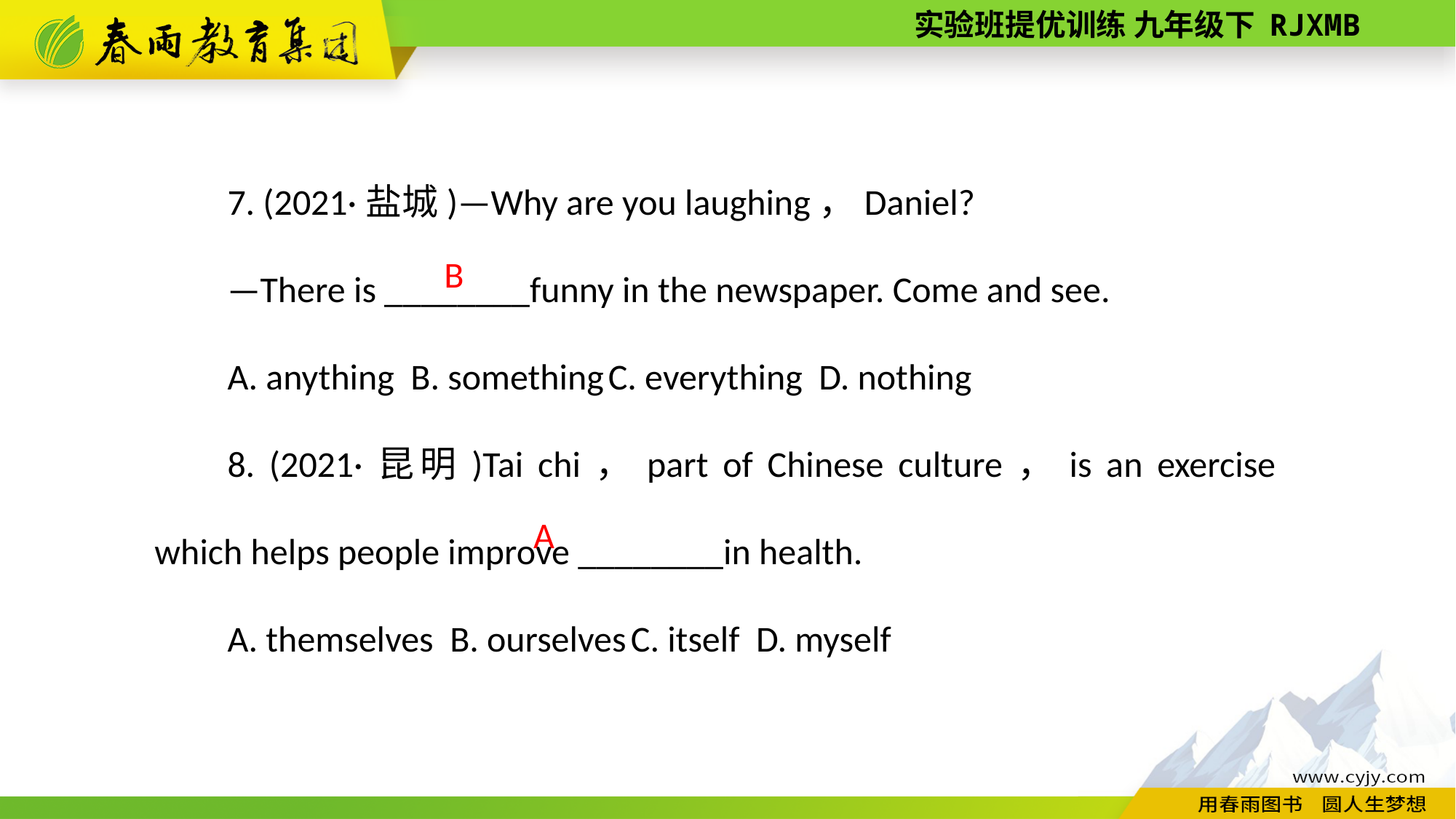

7. (2021·盐城)—Why are you laughing，Daniel?
—There is ________funny in the newspaper. Come and see.
A. anything  B. something C. everything  D. nothing
8. (2021·昆明)Tai chi，part of Chinese culture，is an exercise which helps people improve ________in health.
A. themselves  B. ourselves C. itself  D. myself
B
A